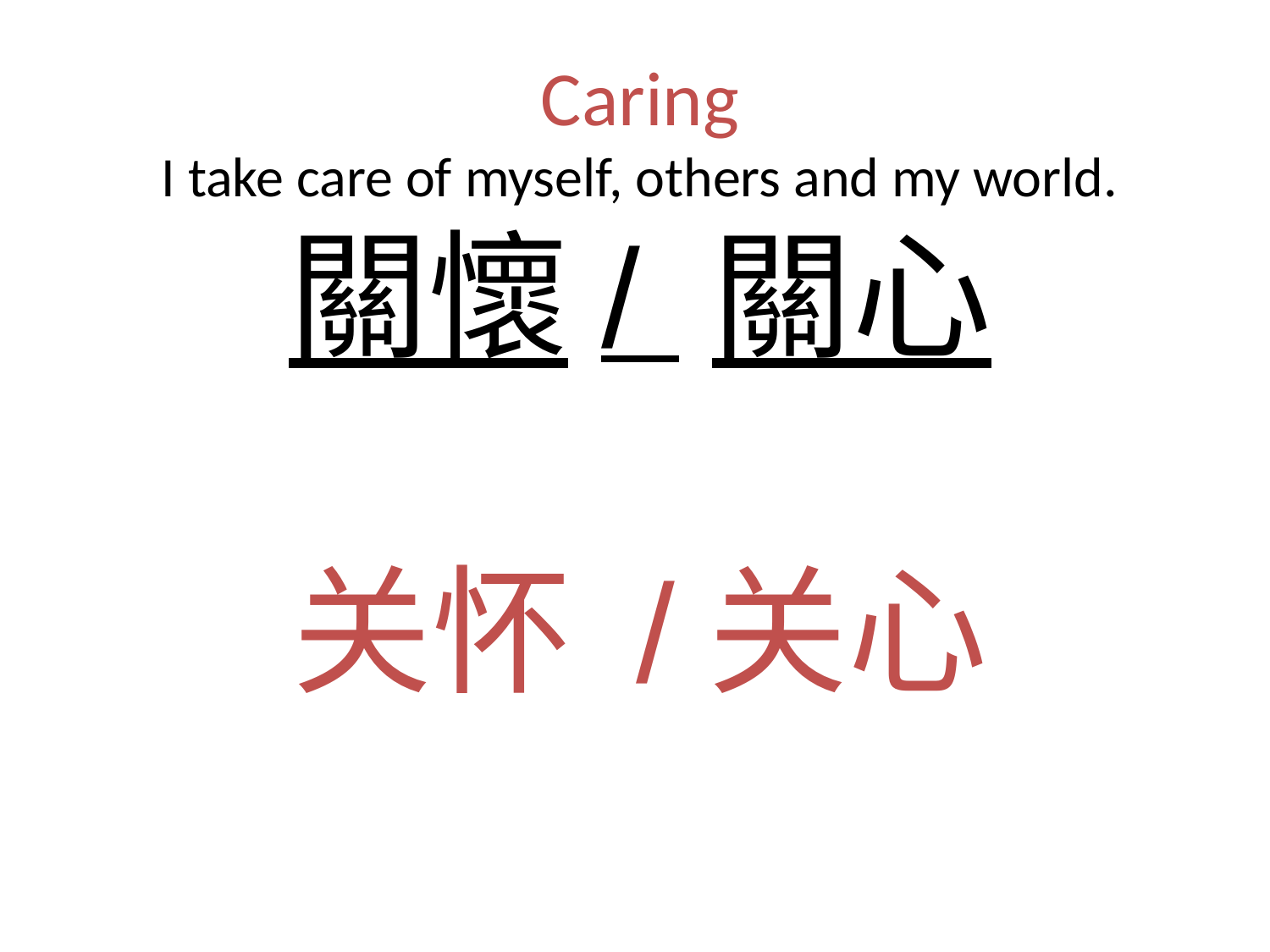

# Caring I take care of myself, others and my world. 關懷/ 關心 关怀 /关心